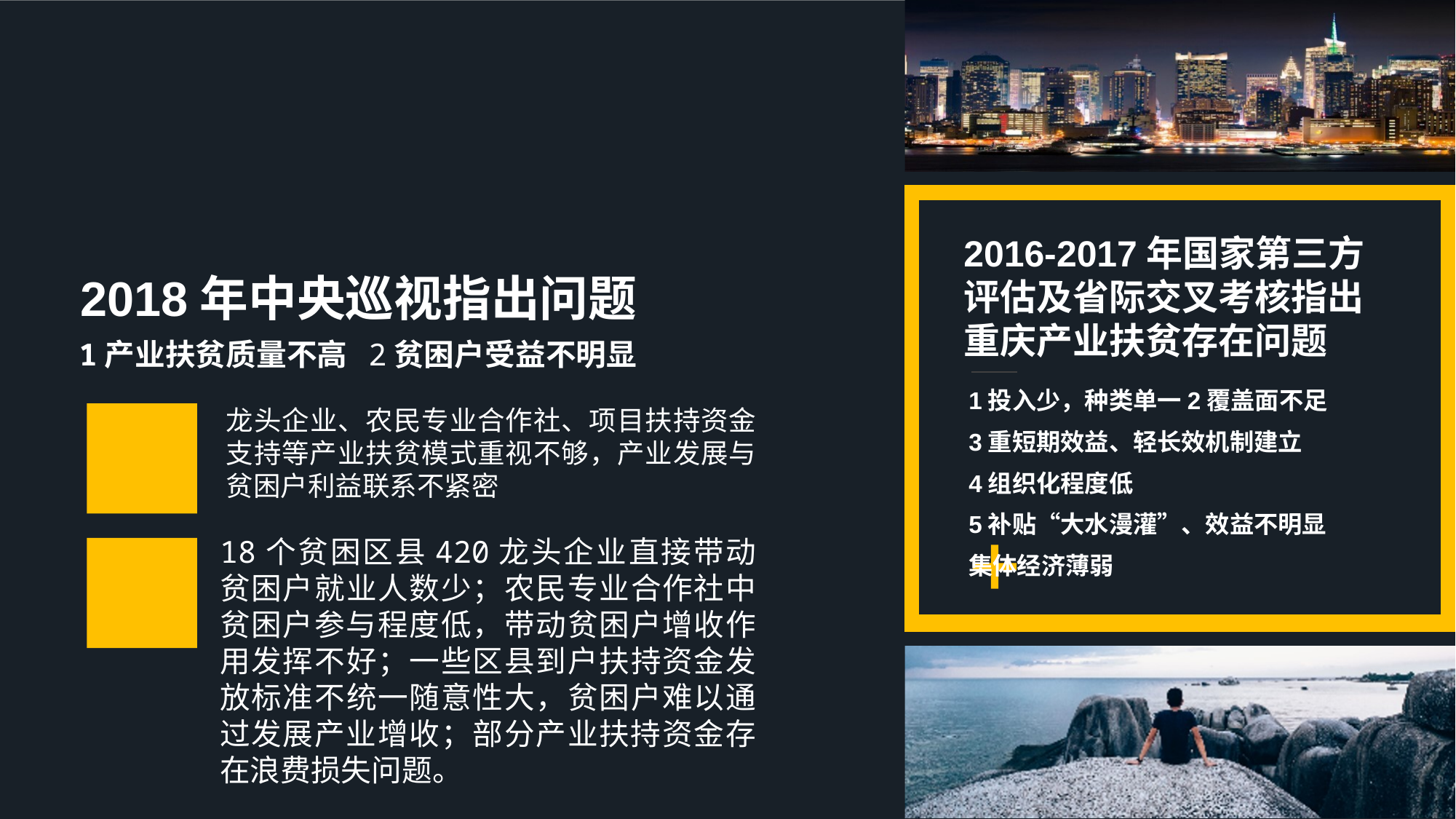

2016-2017年国家第三方评估及省际交叉考核指出重庆产业扶贫存在问题

2018年中央巡视指出问题
1产业扶贫质量不高  2贫困户受益不明显
1投入少，种类单一2覆盖面不足

3重短期效益、轻长效机制建立

4组织化程度低

5补贴“大水漫灌”、效益不明显

集体经济薄弱
龙头企业、农民专业合作社、项目扶持资金支持等产业扶贫模式重视不够，产业发展与贫困户利益联系不紧密

18个贫困区县420龙头企业直接带动贫困户就业人数少；农民专业合作社中贫困户参与程度低，带动贫困户增收作用发挥不好；一些区县到户扶持资金发放标准不统一随意性大，贫困户难以通过发展产业增收；部分产业扶持资金存在浪费损失问题。